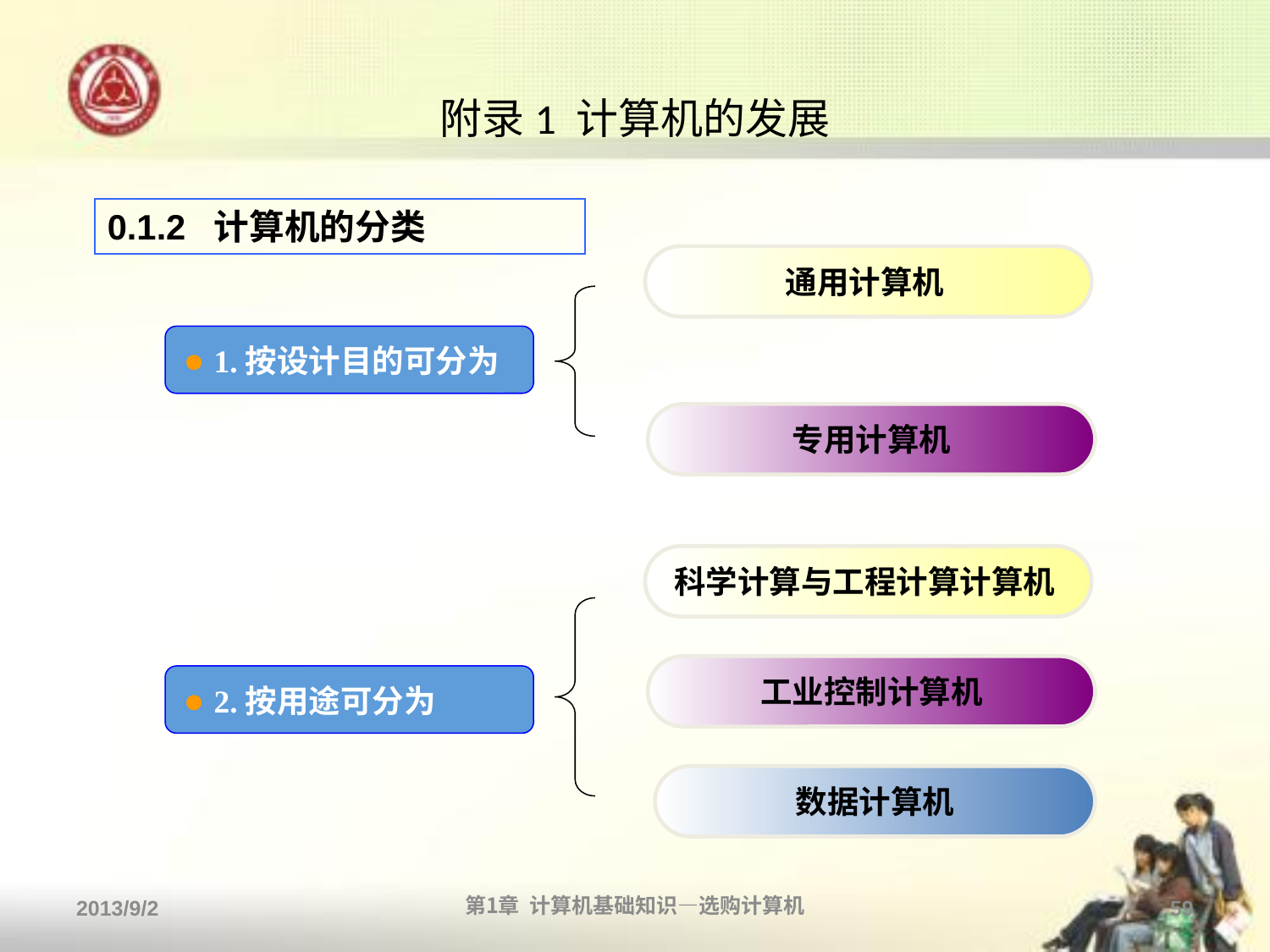

# 附录1 计算机的发展
0.1.2  计算机的分类
通用计算机

● 1.按设计目的可分为
专用计算机
科学计算与工程计算计算机

工业控制计算机

● 2.按用途可分为
数据计算机
2013/9/2
第1章  计算机基础知识—选购计算机
59